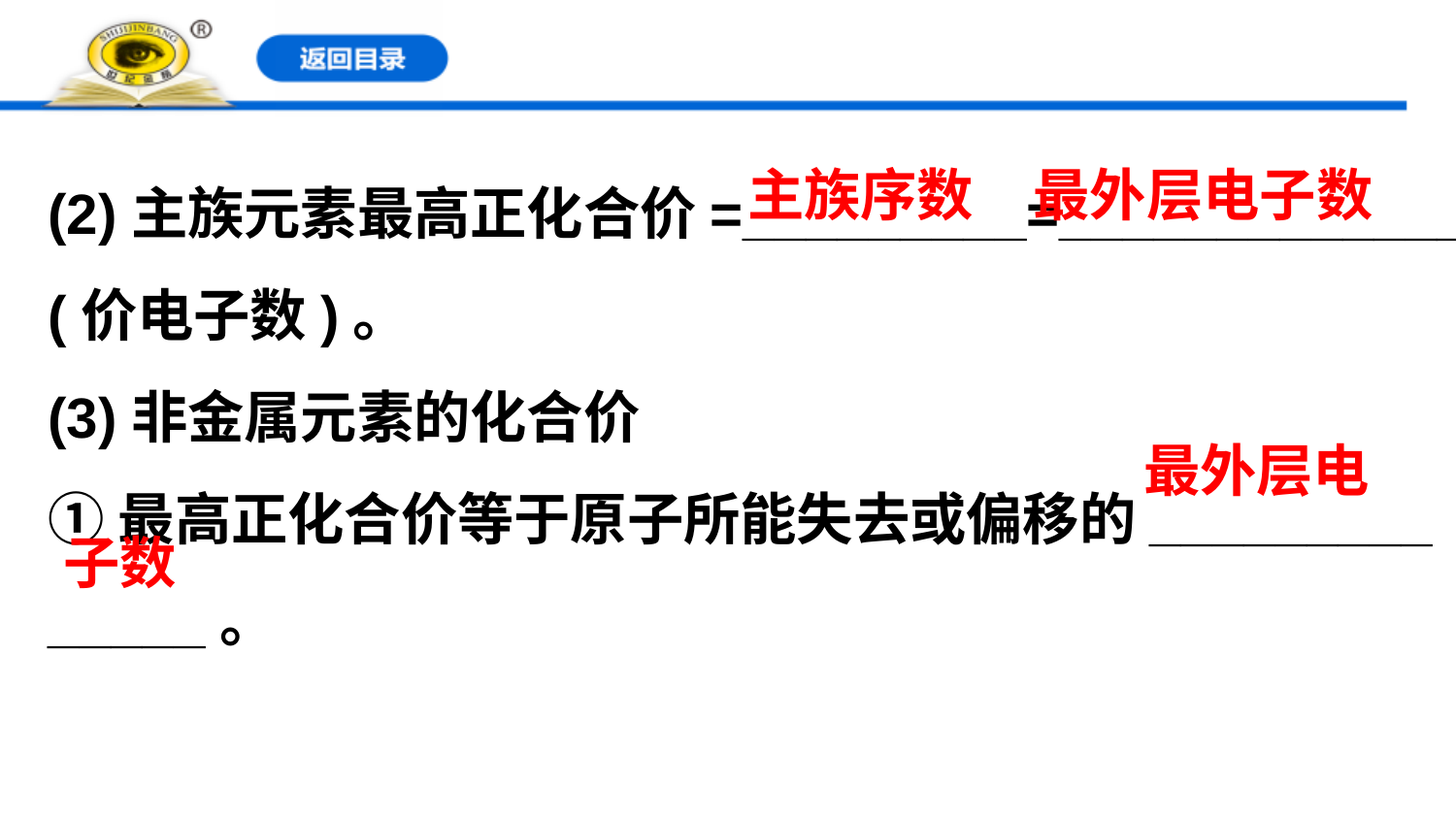

主族序数
最外层电子数
(2)主族元素最高正化合价=_________=_____________
(价电子数)。
(3)非金属元素的化合价
①最高正化合价等于原子所能失去或偏移的_________
_____。
最外层电
子数